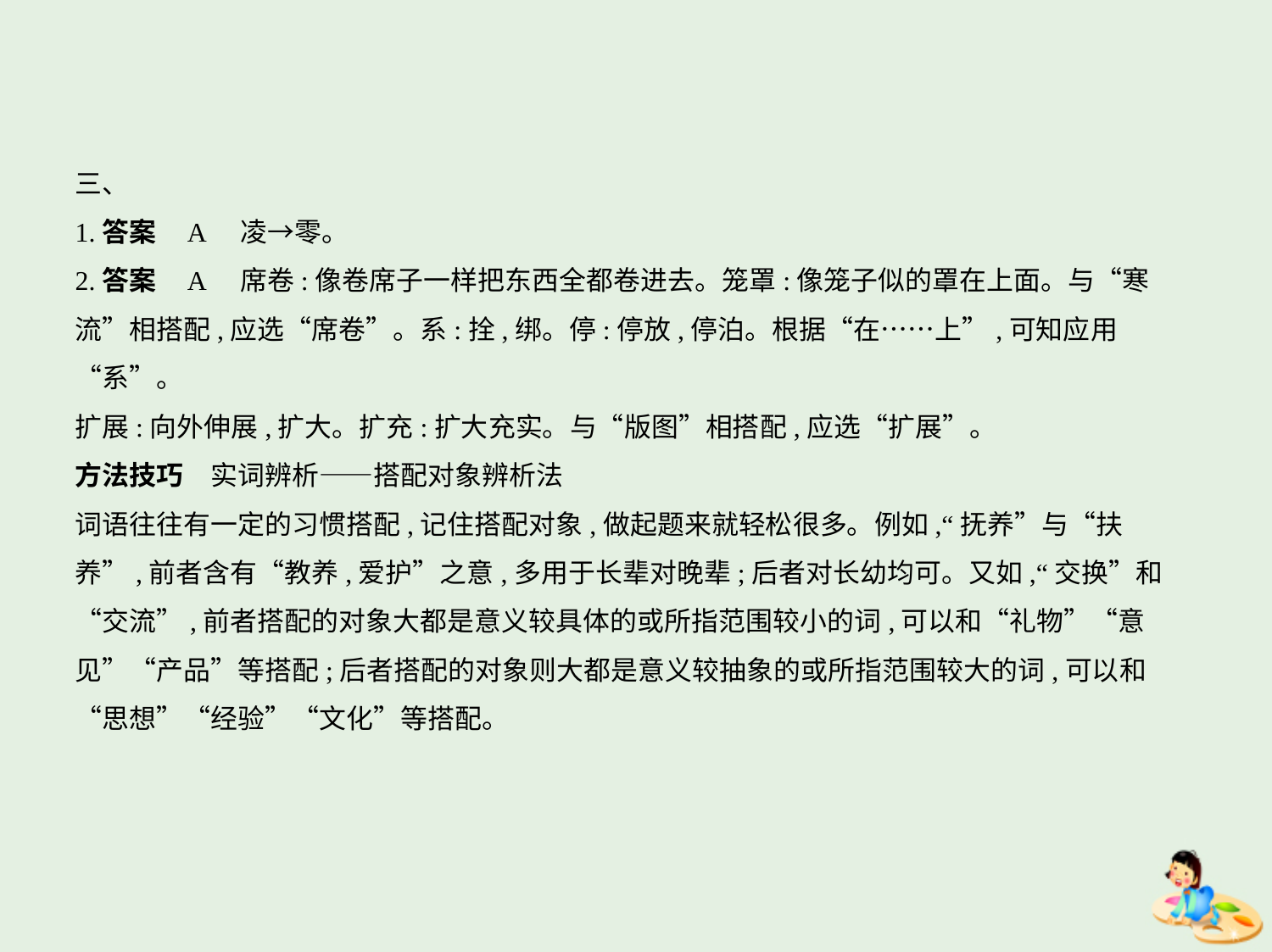

三、
1.答案    A　凌→零。
2.答案    A　席卷:像卷席子一样把东西全都卷进去。笼罩:像笼子似的罩在上面。与“寒
流”相搭配,应选“席卷”。系:拴,绑。停:停放,停泊。根据“在……上”,可知应用“系”。
扩展:向外伸展,扩大。扩充:扩大充实。与“版图”相搭配,应选“扩展”。
方法技巧　实词辨析——搭配对象辨析法
词语往往有一定的习惯搭配,记住搭配对象,做起题来就轻松很多。例如,“抚养”与“扶
养”,前者含有“教养,爱护”之意,多用于长辈对晚辈;后者对长幼均可。又如,“交换”和
“交流”,前者搭配的对象大都是意义较具体的或所指范围较小的词,可以和“礼物”“意
见”“产品”等搭配;后者搭配的对象则大都是意义较抽象的或所指范围较大的词,可以和
“思想”“经验”“文化”等搭配。